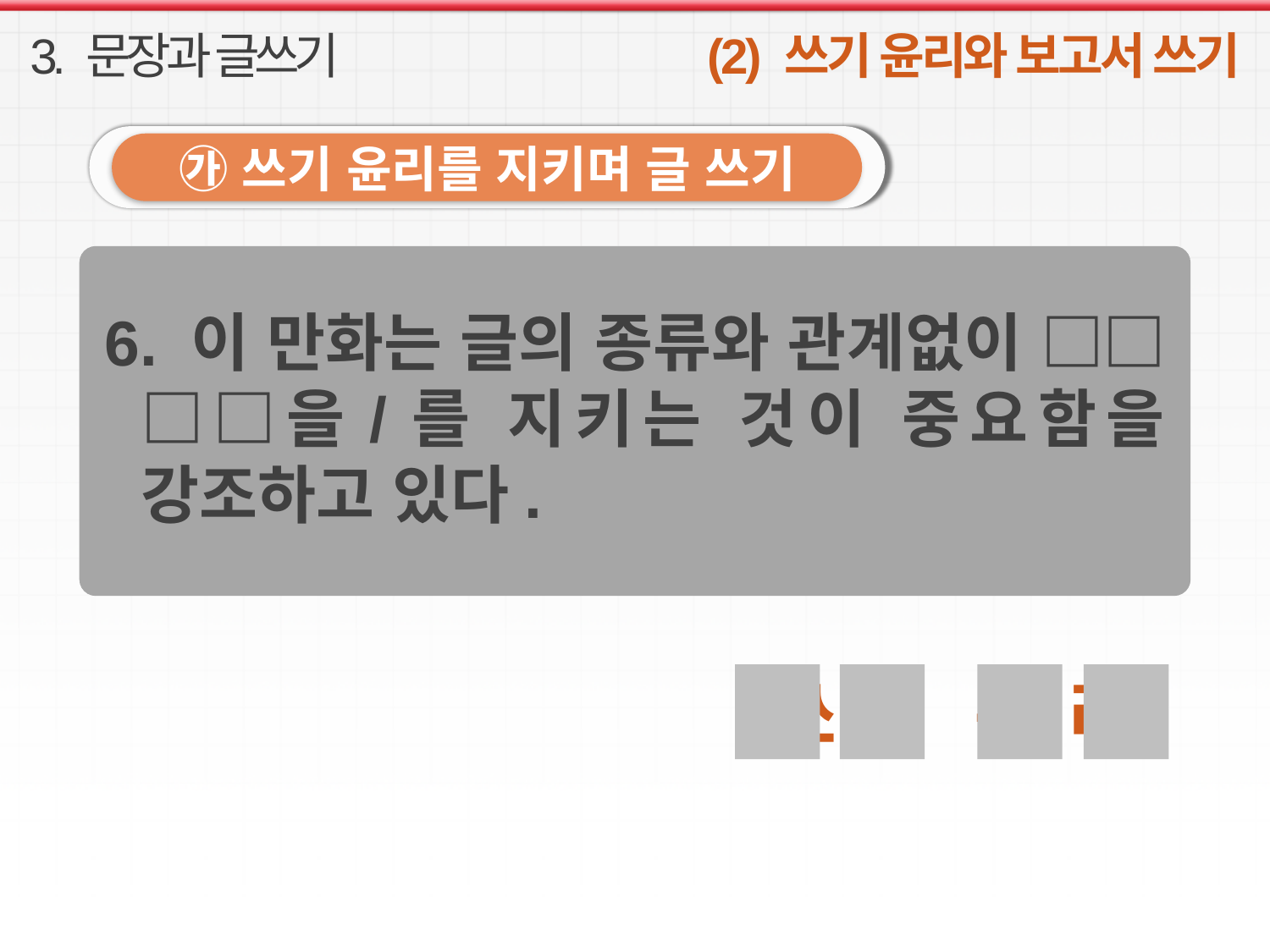

3. 문장과 글쓰기
(2) 쓰기 윤리와 보고서 쓰기

㉮ 쓰기 윤리를 지키며 글 쓰기

6. 이 만화는 글의 종류와 관계없이 □□ □□을/를 지키는 것이 중요함을 강조하고 있다.

쓰 기  윤 리